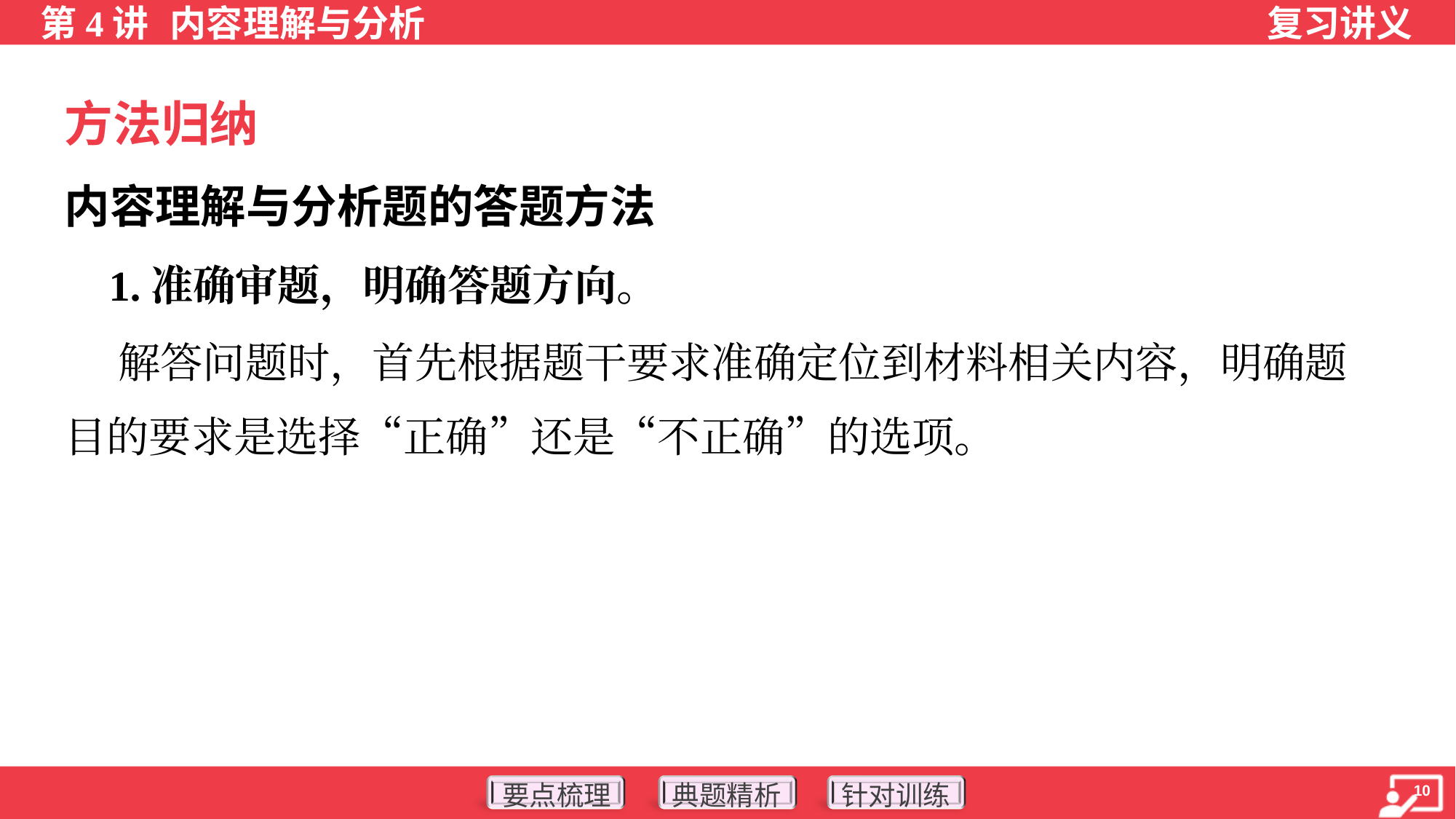

方法归纳
内容理解与分析题的答题方法
    1.准确审题，明确答题方向。
    解答问题时，首先根据题干要求准确定位到材料相关内容，明确题
目的要求是选择“正确”还是“不正确”的选项。